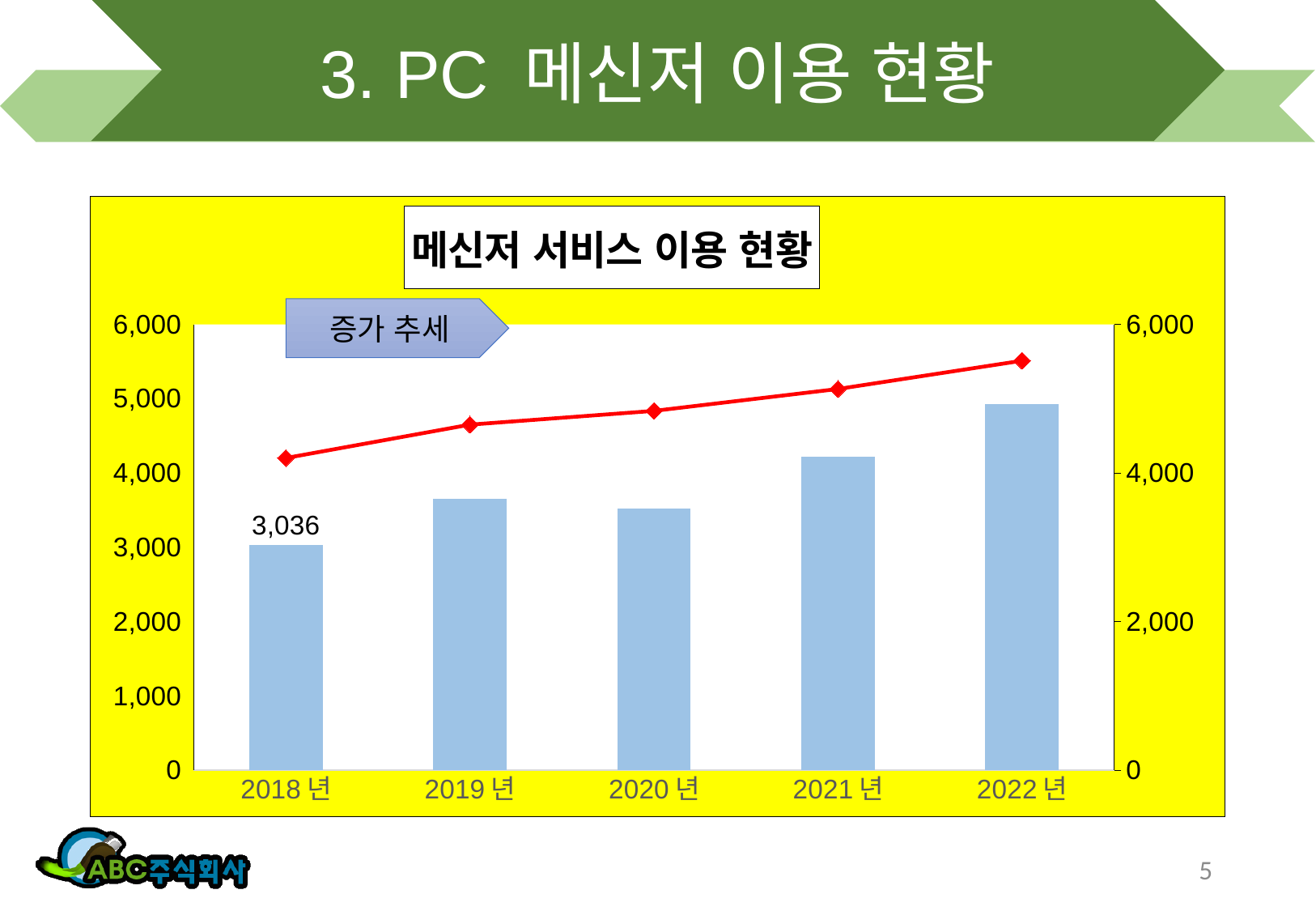

# 3. PC 메신저 이용 현황

### Chart: 메신저 서비스 이용 현황

| Category | 라인톡 | 레이첼온 |
|---|---|---|
| 2018년 | 3036.0 | 4201.0 |
| 2019년 | 3651.0 | 4650.0 |
| 2020년 | 3520.0 | 4835.0 |
| 2021년 | 4215.0 | 5130.0 |
| 2022년 | 4922.0 | 5510.0 |
증가 추세
5